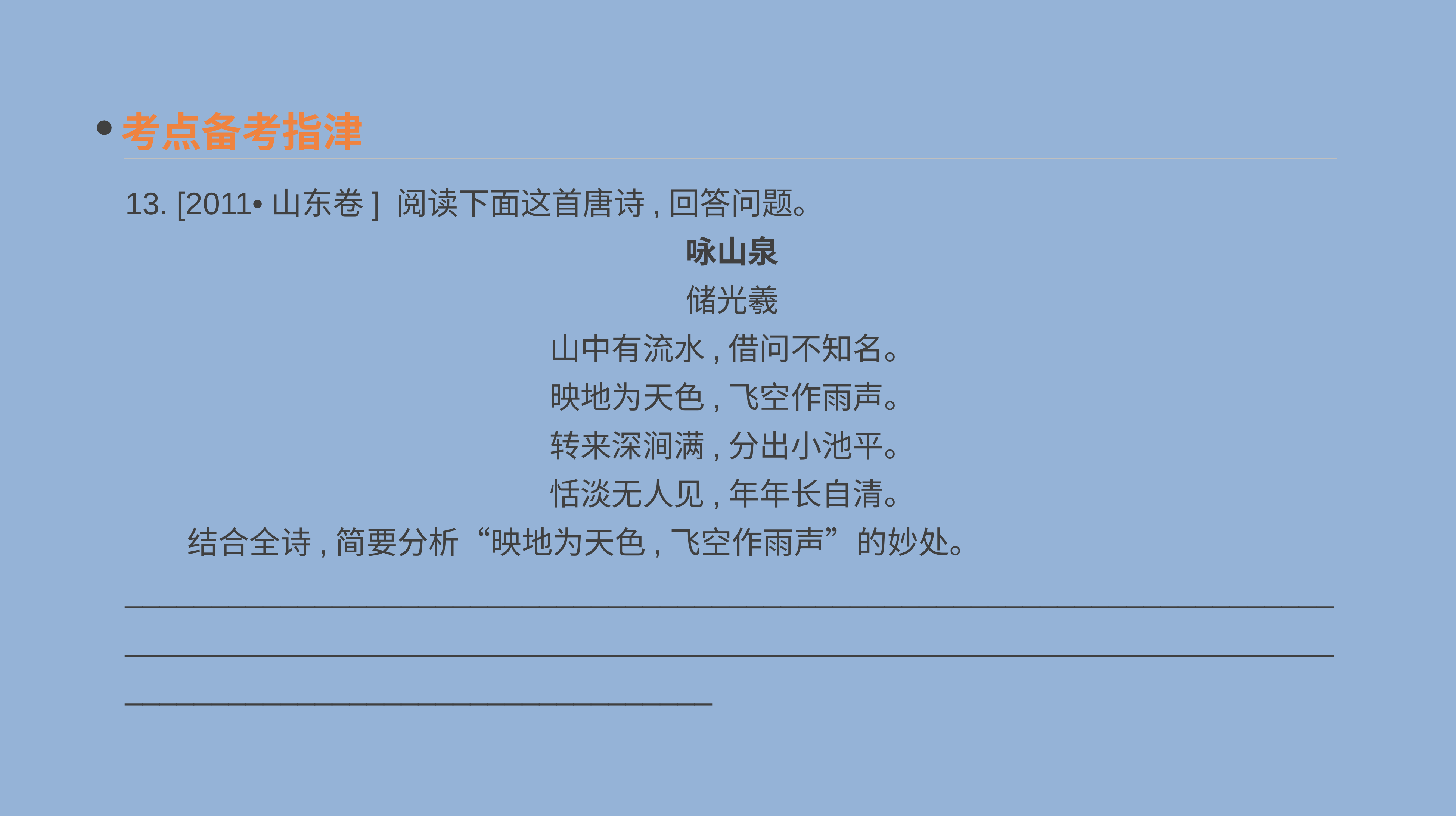

考点备考指津

13. [2011•山东卷] 阅读下面这首唐诗,回答问题。
咏山泉
储光羲
山中有流水,借问不知名。
映地为天色,飞空作雨声。
转来深涧满,分出小池平。
恬淡无人见,年年长自清。
　　结合全诗,简要分析“映地为天色,飞空作雨声”的妙处。
______________________________________________________________________________________________________________________________________________________________________________